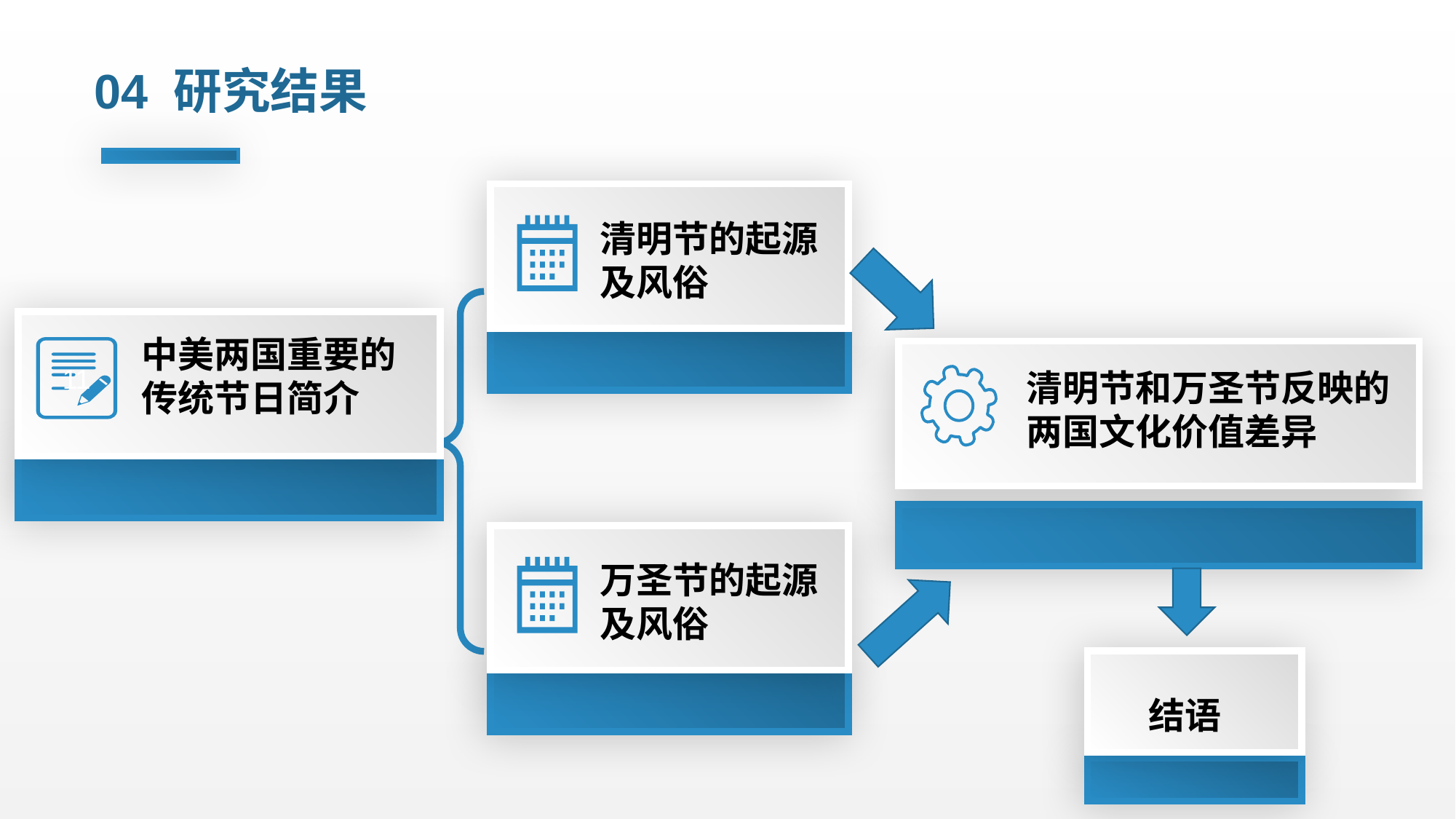

04 研究结果

清明节的起源及风俗

中美两国重要的传统节日简介
11

清明节和万圣节反映的
两国文化价值差异

万圣节的起源及风俗

结语